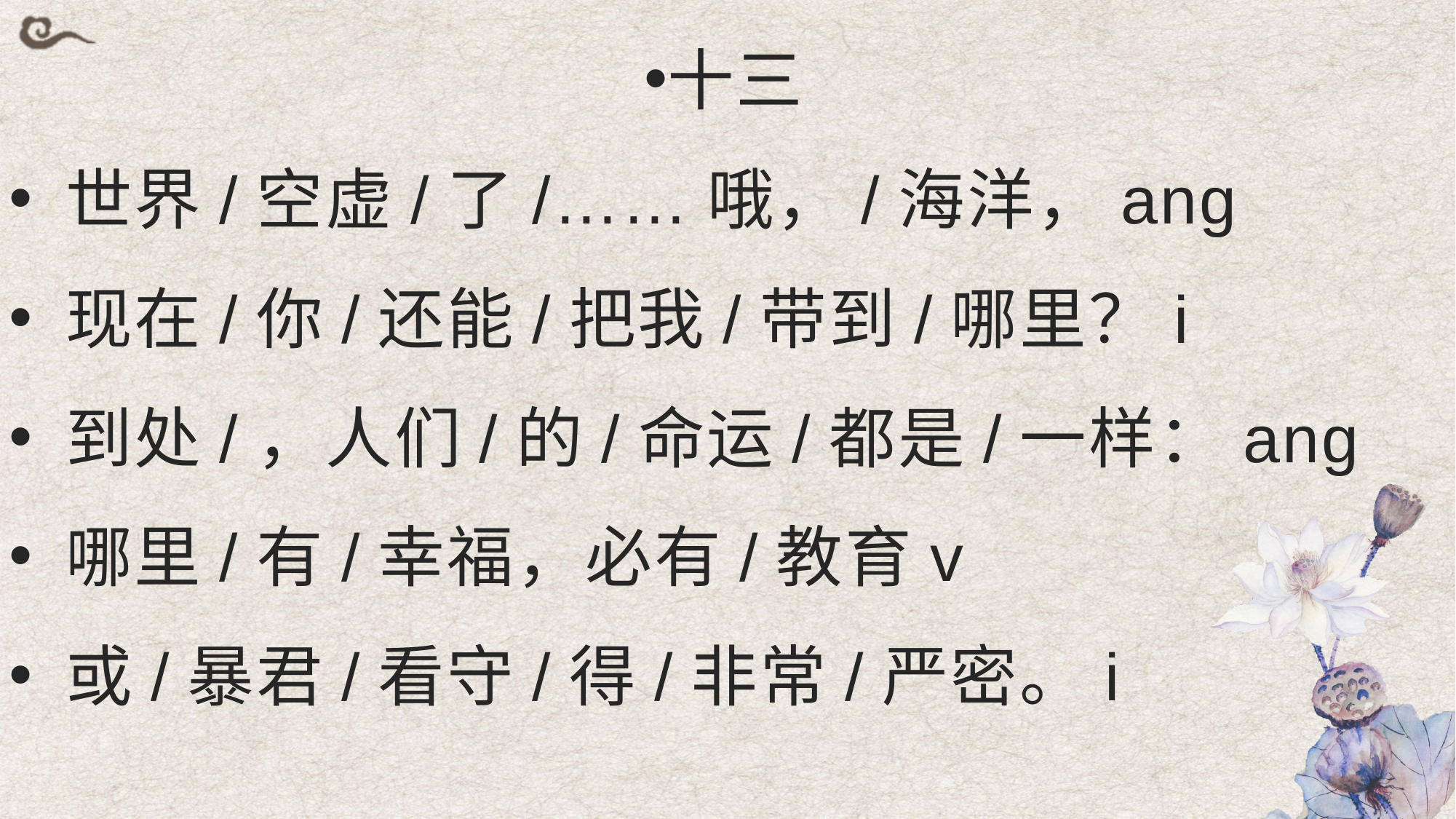

十三
 世界/空虚/了/……哦，/海洋，ang
 现在/你/还能/把我/带到/哪里？i
 到处/，人们/的/命运/都是/一样：ang
 哪里/有/幸福，必有/教育v
 或/暴君/看守/得/非常/严密。i
#